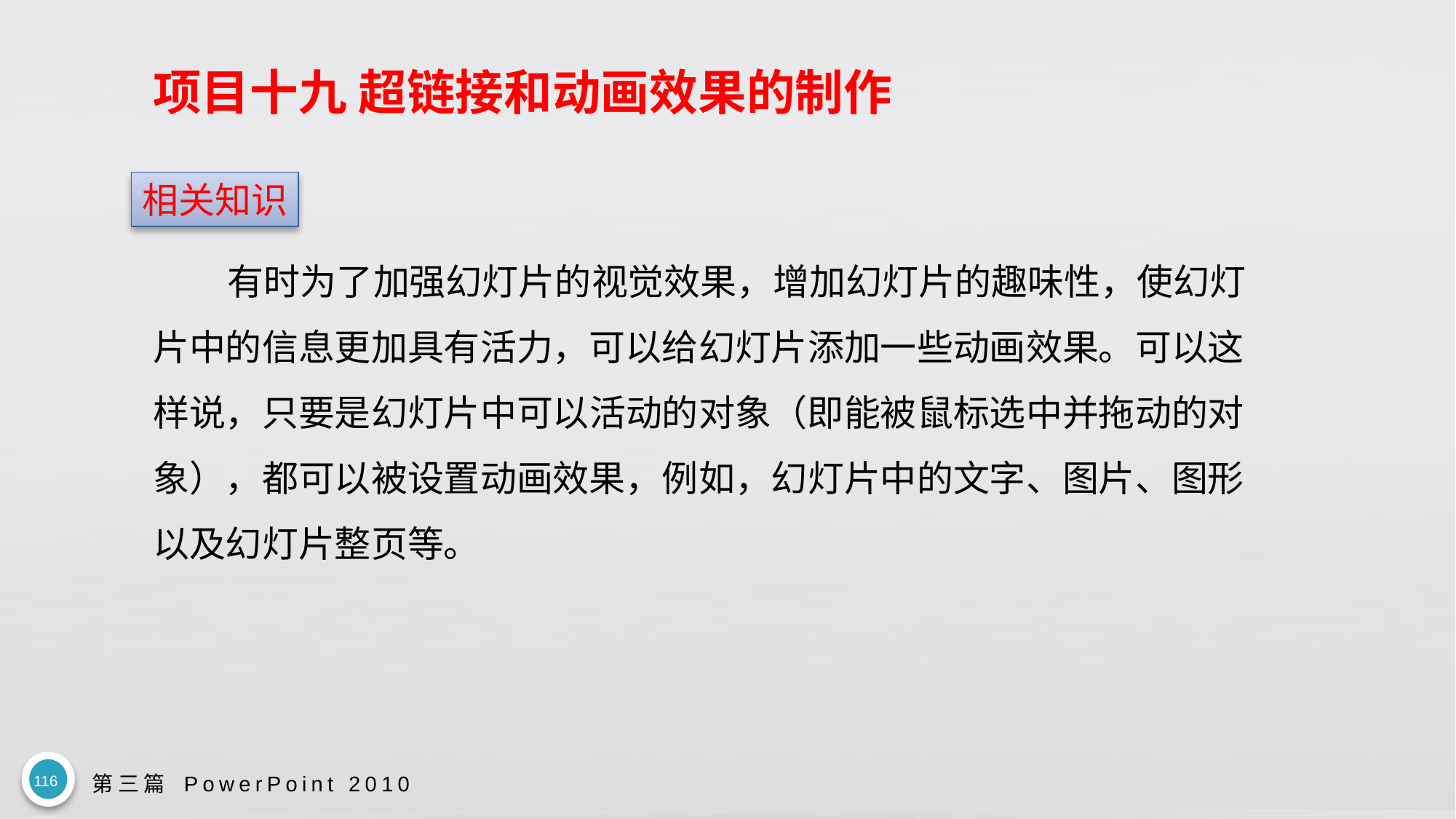

# 项目十九 超链接和动画效果的制作
相关知识
有时为了加强幻灯片的视觉效果，增加幻灯片的趣味性，使幻灯片中的信息更加具有活力，可以给幻灯片添加一些动画效果。可以这样说，只要是幻灯片中可以活动的对象（即能被鼠标选中并拖动的对象），都可以被设置动画效果，例如，幻灯片中的文字、图片、图形以及幻灯片整页等。
116